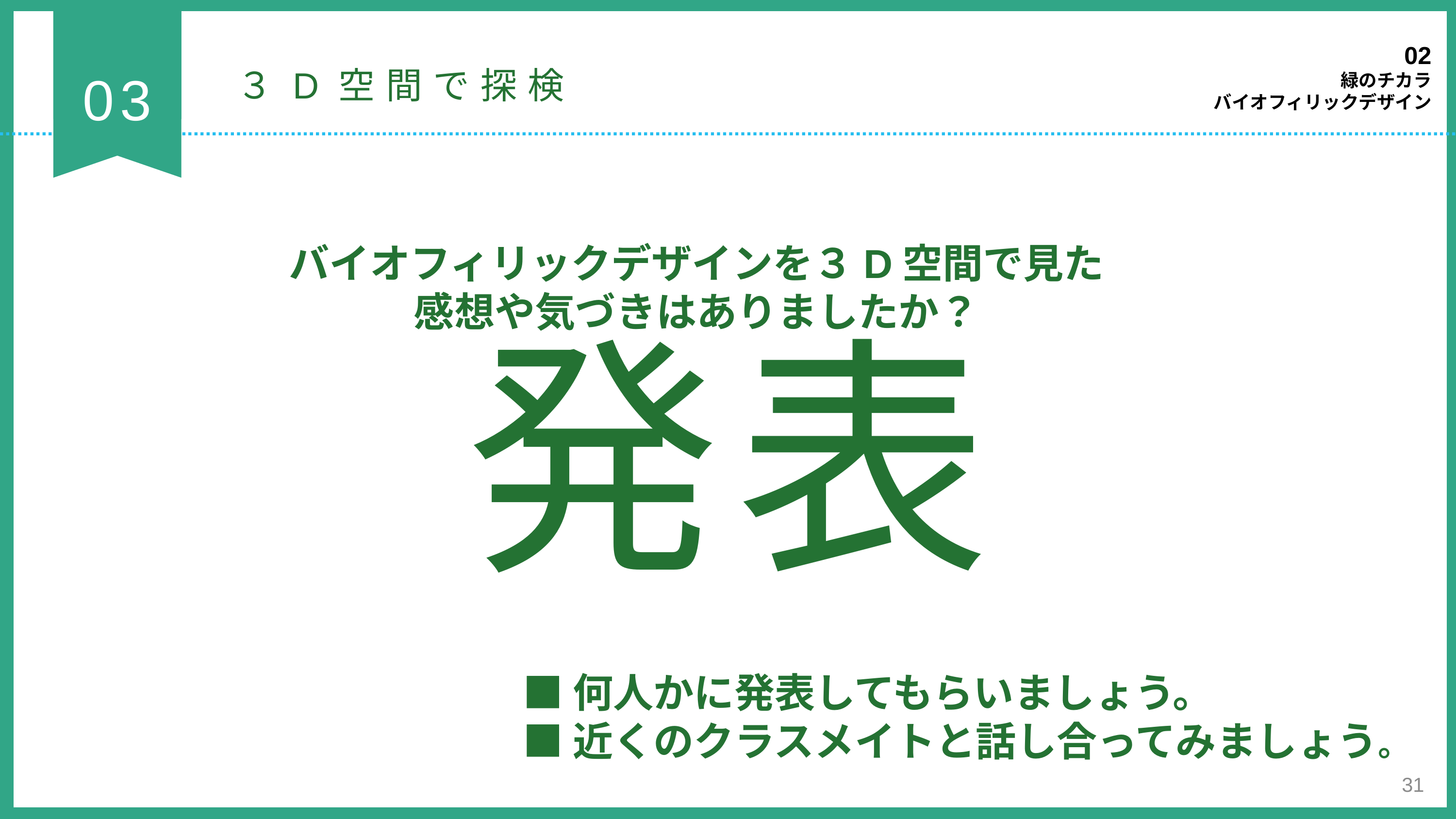

02
緑のチカラ
バイオフィリックデザイン
03
３D空間で探検

バイオフィリックデザインを３D空間で見た
感想や気づきはありましたか？
発表
■何人かに発表してもらいましょう。
■近くのクラスメイトと話し合ってみましょう。
31